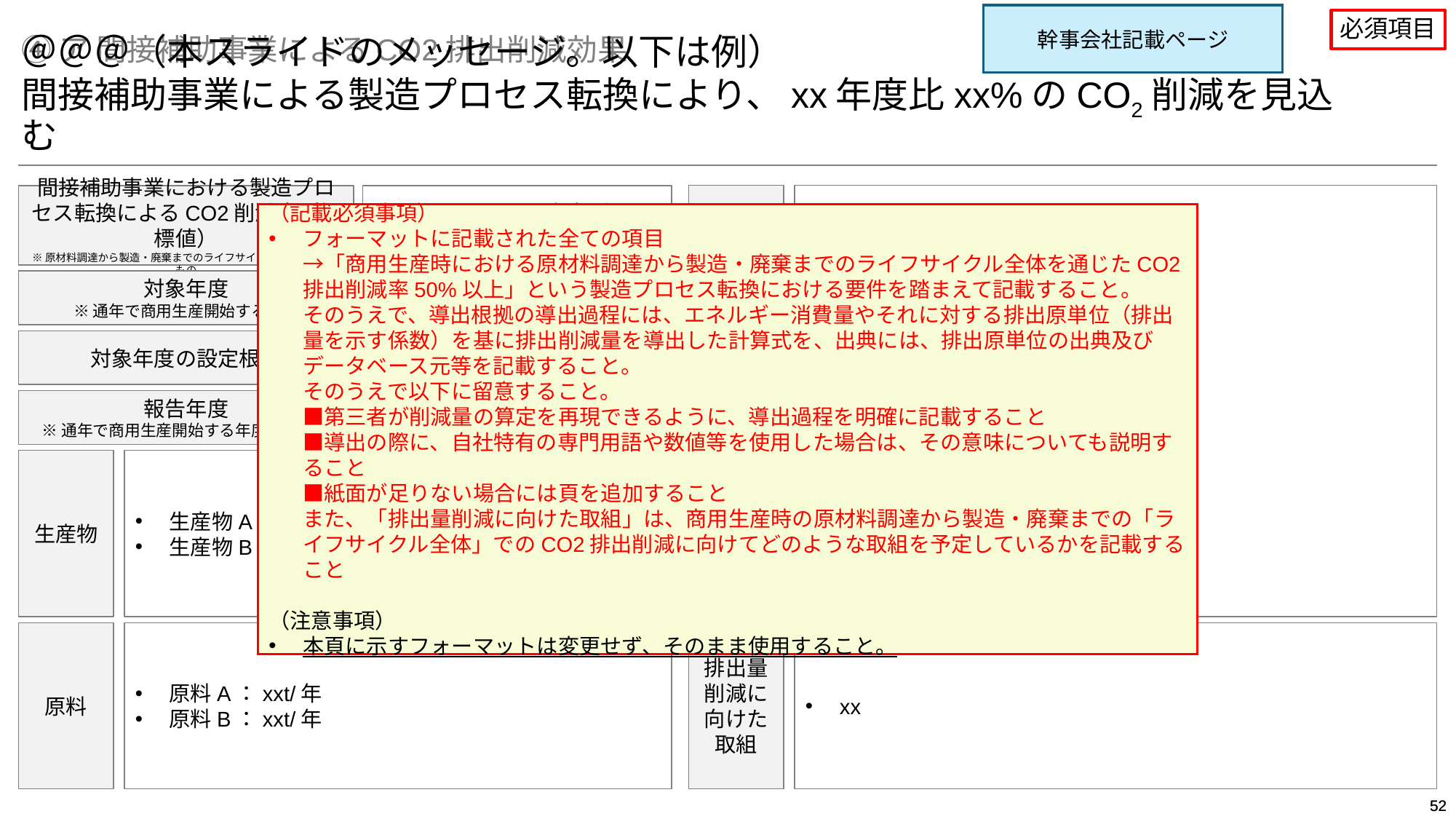

幹事会社記載ページ
必須項目
④ア 間接補助事業によるCO2排出削減効果
＠＠＠（本スライドのメッセージ。以下は例）
間接補助事業による製造プロセス転換により、xx年度比xx%のCO2削減を見込む
導出
根拠
（導出過程）
xx

（出典）
xx
間接補助事業における製造プロセス転換によるCO2削減率（目標値）
※原材料調達から製造・廃棄までのライフサイクル全体を通じたもの
xxトンCO2/年削減
（xx年度比xx%減）
（記載必須事項）
フォーマットに記載された全ての項目
→「商用生産時における原材料調達から製造・廃棄までのライフサイクル全体を通じたCO2排出削減率50%以上」という製造プロセス転換における要件を踏まえて記載すること。
そのうえで、導出根拠の導出過程には、エネルギー消費量やそれに対する排出原単位（排出量を示す係数）を基に排出削減量を導出した計算式を、出典には、排出原単位の出典及びデータベース元等を記載すること。
そのうえで以下に留意すること。
■第三者が削減量の算定を再現できるように、導出過程を明確に記載すること
■導出の際に、自社特有の専門用語や数値等を使用した場合は、その意味についても説明すること
■紙面が足りない場合には頁を追加すること
また、「排出量削減に向けた取組」は、商用生産時の原材料調達から製造・廃棄までの「ライフサイクル全体」でのCO2排出削減に向けてどのような取組を予定しているかを記載すること

（注意事項）
本頁に示すフォーマットは変更せず、そのまま使用すること。
対象年度
※通年で商用生産開始する年度
xx年度
対象年度の設定根拠
xx
報告年度
※通年で商用生産開始する年度の翌年度
xx年度
生産物
生産物A：xxt/年
生産物B：xxt/年
原料
原料A：xxt/年
原料B：xxt/年
排出量
削減に
向けた
取組
xx